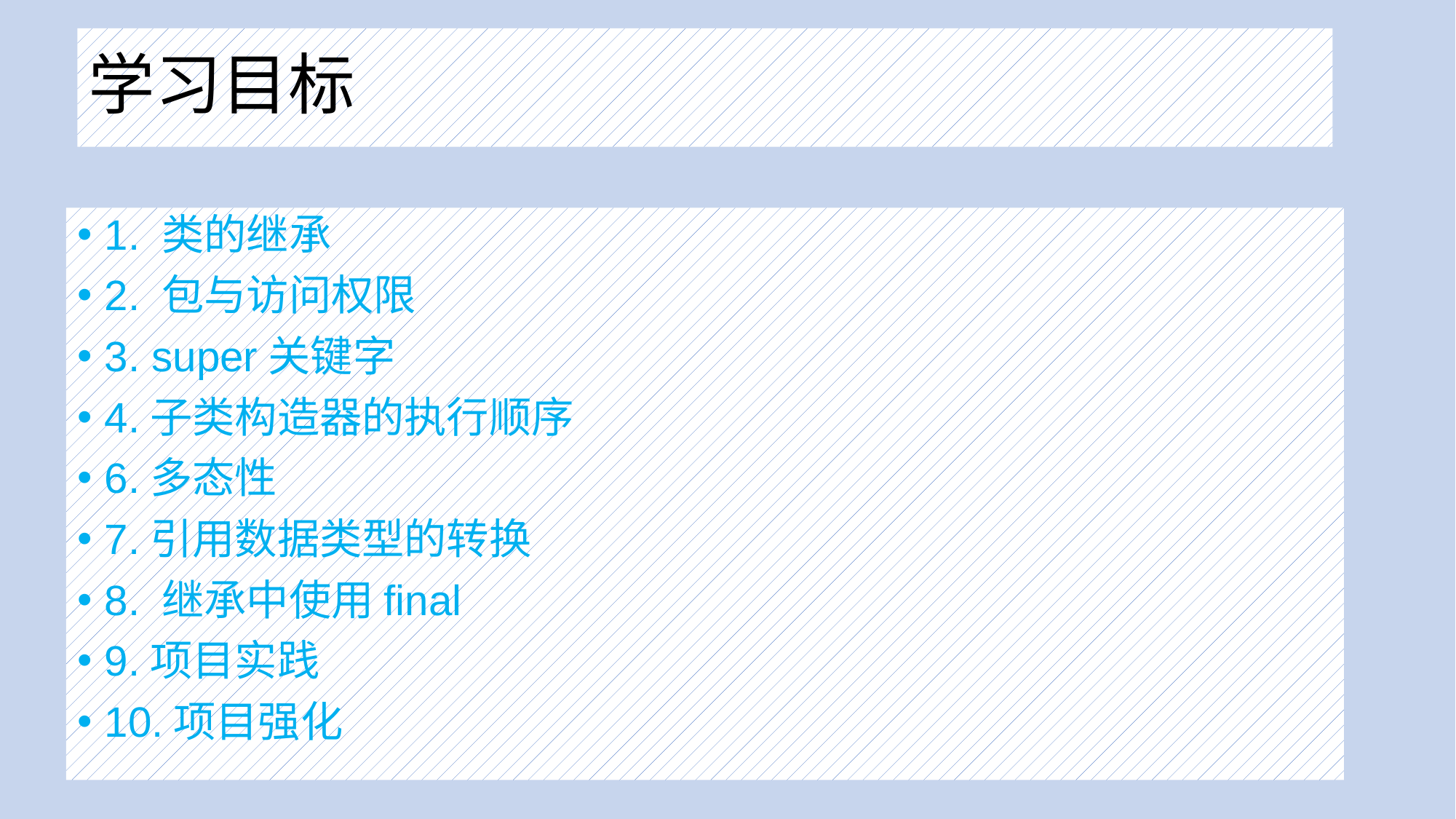

# 学习目标
1. 类的继承
2. 包与访问权限
3. super关键字
4.子类构造器的执行顺序
6.多态性
7.引用数据类型的转换
8. 继承中使用final
9.项目实践
10.项目强化